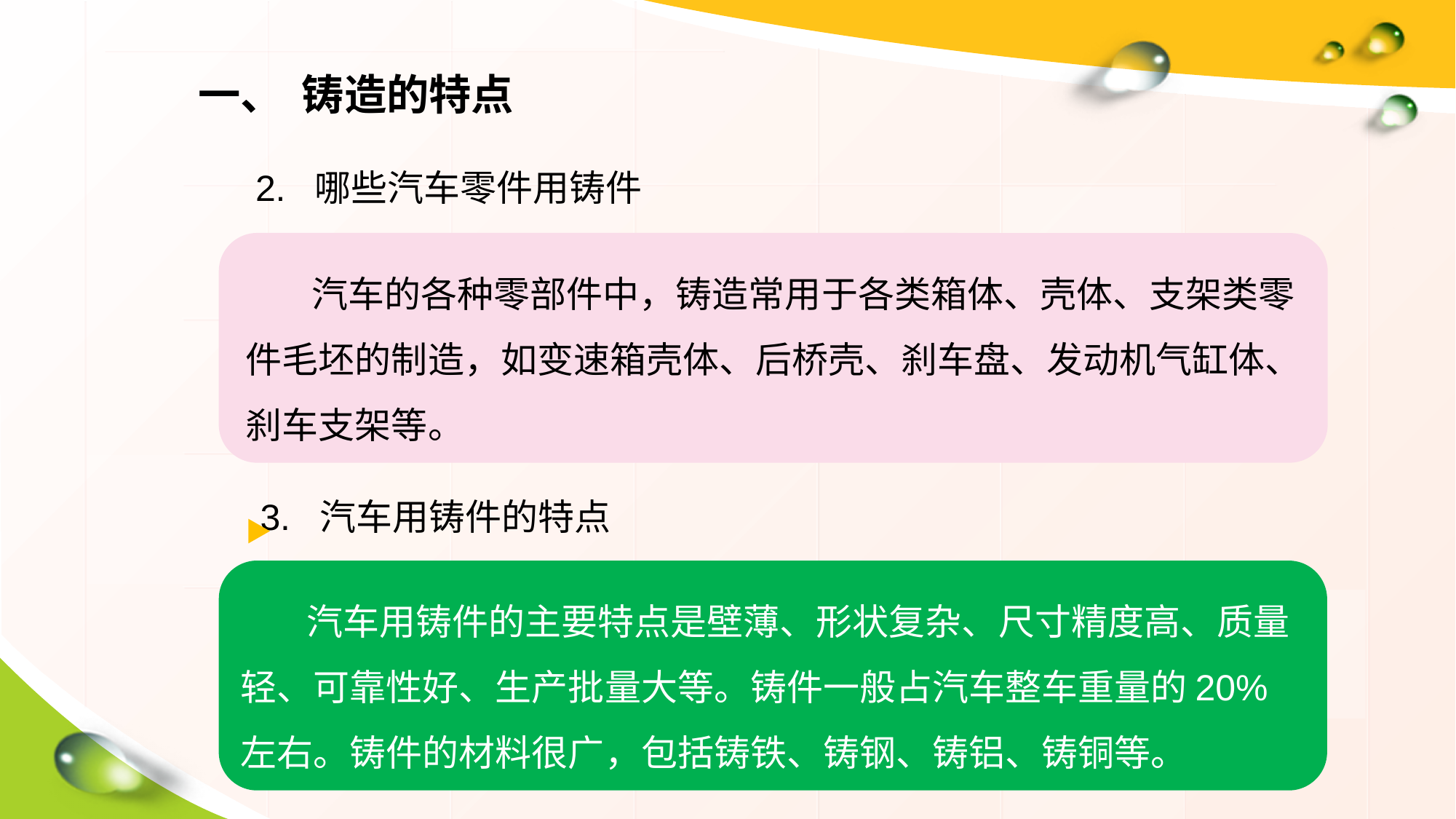

一、  铸造的特点
2.  哪些汽车零件用铸件
       汽车的各种零部件中，铸造常用于各类箱体、壳体、支架类零件毛坯的制造，如变速箱壳体、后桥壳、刹车盘、发动机气缸体、刹车支架等。
3.  汽车用铸件的特点

       汽车用铸件的主要特点是壁薄、形状复杂、尺寸精度高、质量轻、可靠性好、生产批量大等。铸件一般占汽车整车重量的20%左右。铸件的材料很广，包括铸铁、铸钢、铸铝、铸铜等。